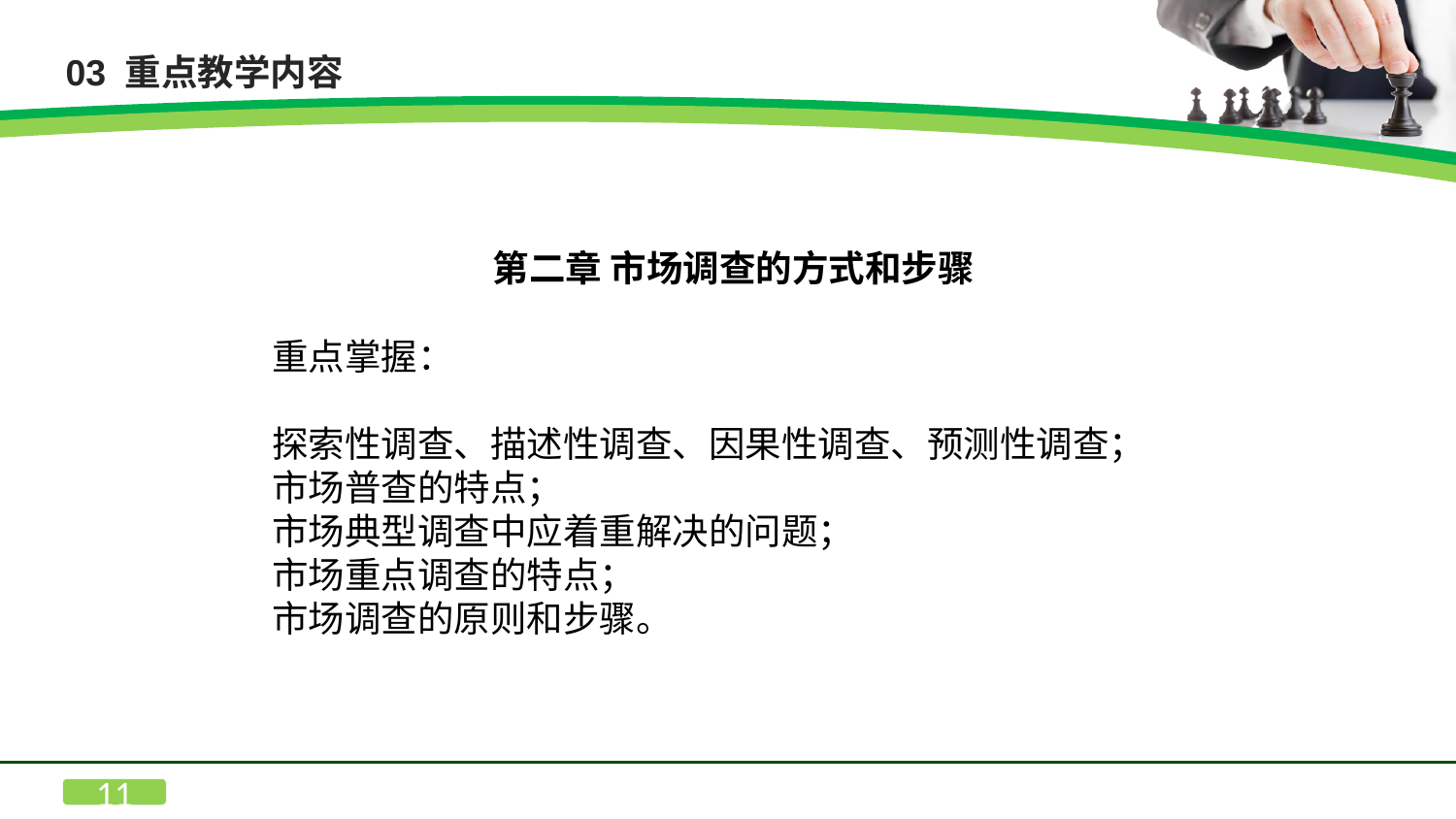

03 重点教学内容
第二章 市场调查的方式和步骤

重点掌握：

探索性调查、描述性调查、因果性调查、预测性调查；
市场普查的特点；
市场典型调查中应着重解决的问题；
市场重点调查的特点；
市场调查的原则和步骤。